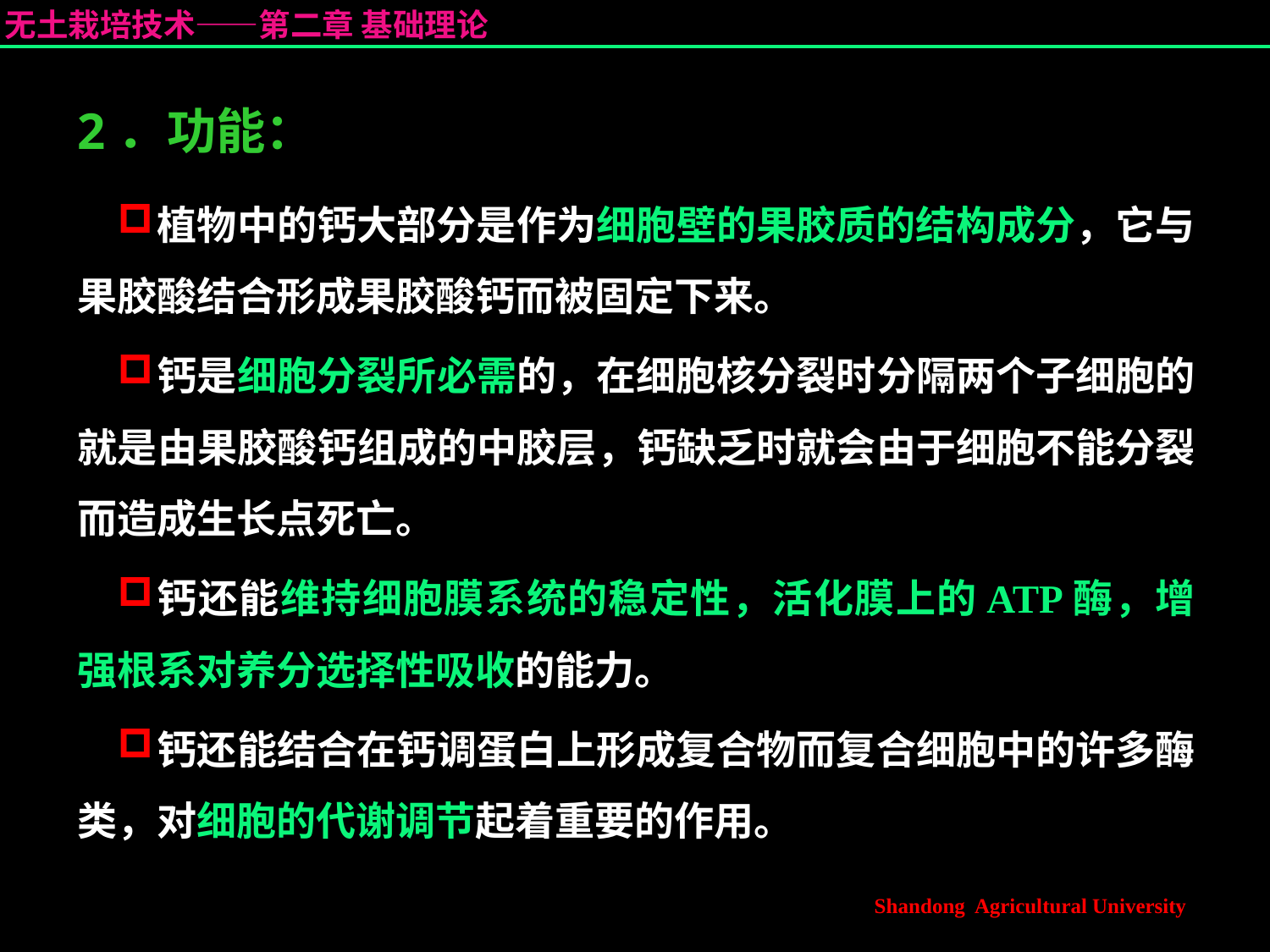

# 2．功能：

植物中的钙大部分是作为细胞壁的果胶质的结构成分，它与果胶酸结合形成果胶酸钙而被固定下来。
钙是细胞分裂所必需的，在细胞核分裂时分隔两个子细胞的就是由果胶酸钙组成的中胶层，钙缺乏时就会由于细胞不能分裂而造成生长点死亡。
钙还能维持细胞膜系统的稳定性，活化膜上的ATP酶，增强根系对养分选择性吸收的能力。
钙还能结合在钙调蛋白上形成复合物而复合细胞中的许多酶类，对细胞的代谢调节起着重要的作用。